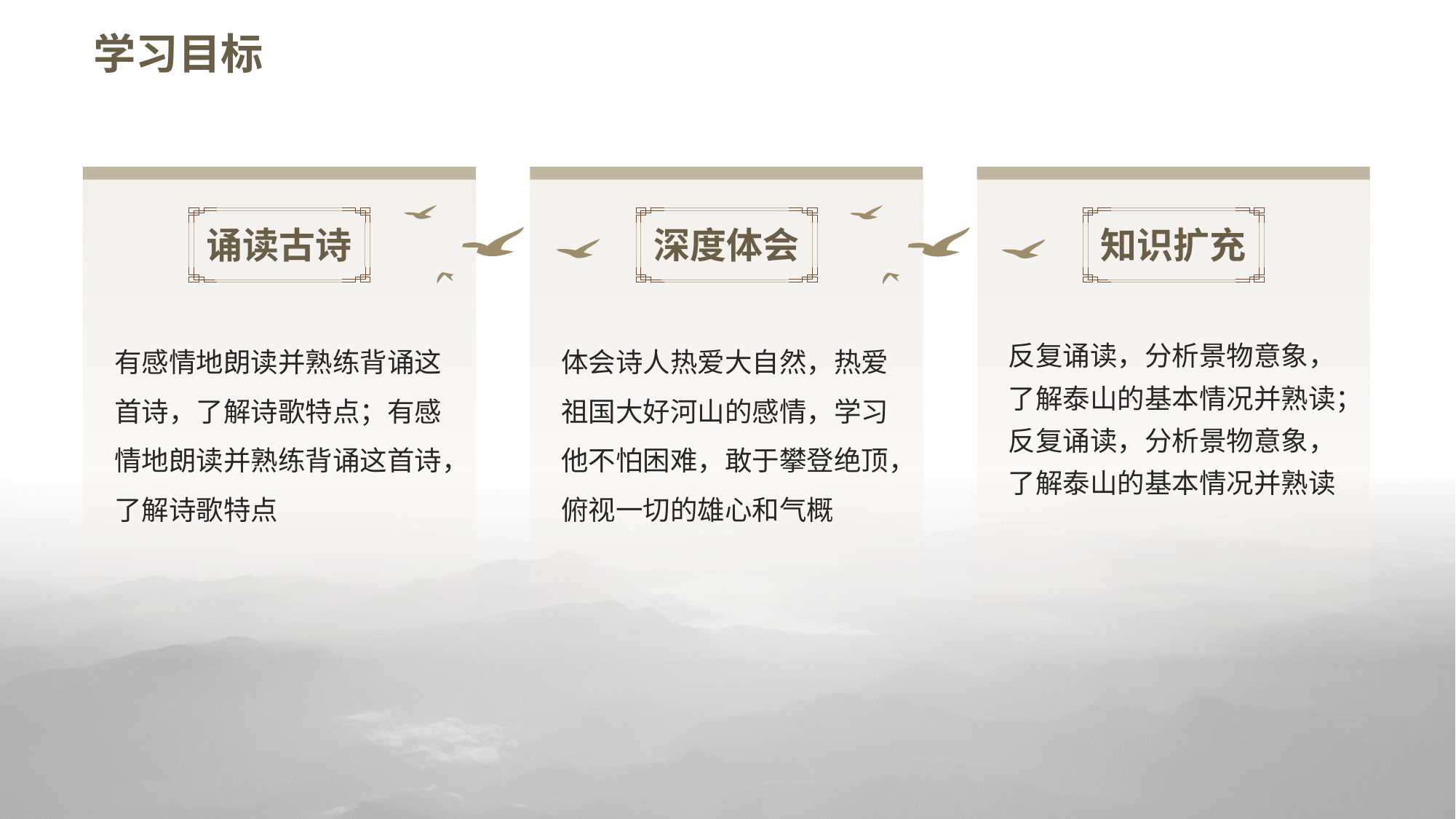

# 学习目标

诵读古诗
有感情地朗读并熟练背诵这首诗，了解诗歌特点；有感情地朗读并熟练背诵这首诗，了解诗歌特点

深度体会
体会诗人热爱大自然，热爱祖国大好河山的感情，学习他不怕困难，敢于攀登绝顶，俯视一切的雄心和气概

知识扩充
反复诵读，分析景物意象，了解泰山的基本情况并熟读；反复诵读，分析景物意象，了解泰山的基本情况并熟读